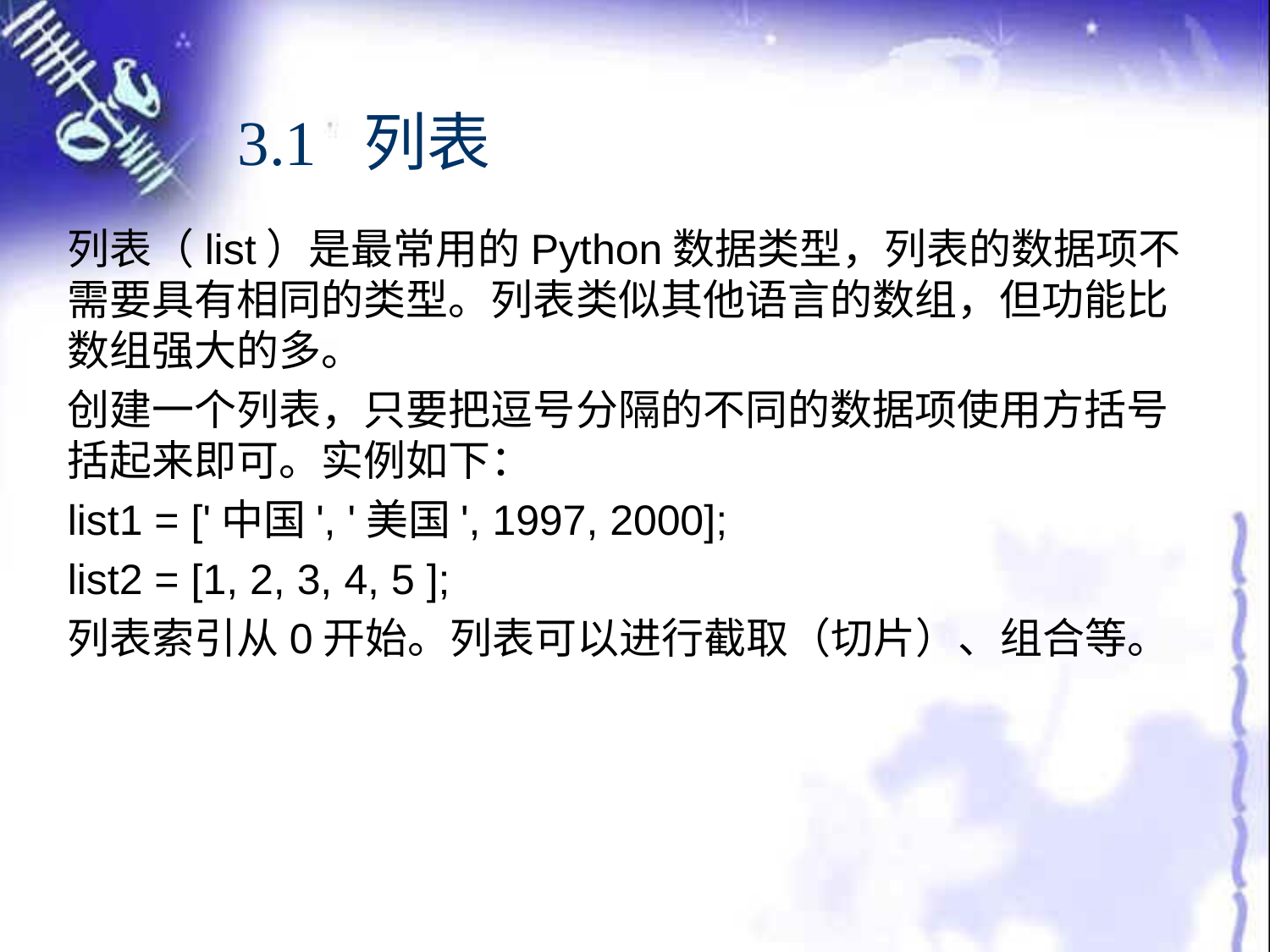

# 3.1  列表
列表（list）是最常用的Python数据类型，列表的数据项不需要具有相同的类型。列表类似其他语言的数组，但功能比数组强大的多。
创建一个列表，只要把逗号分隔的不同的数据项使用方括号括起来即可。实例如下：
list1 = ['中国', '美国', 1997, 2000];
list2 = [1, 2, 3, 4, 5 ];
列表索引从0开始。列表可以进行截取（切片）、组合等。

4